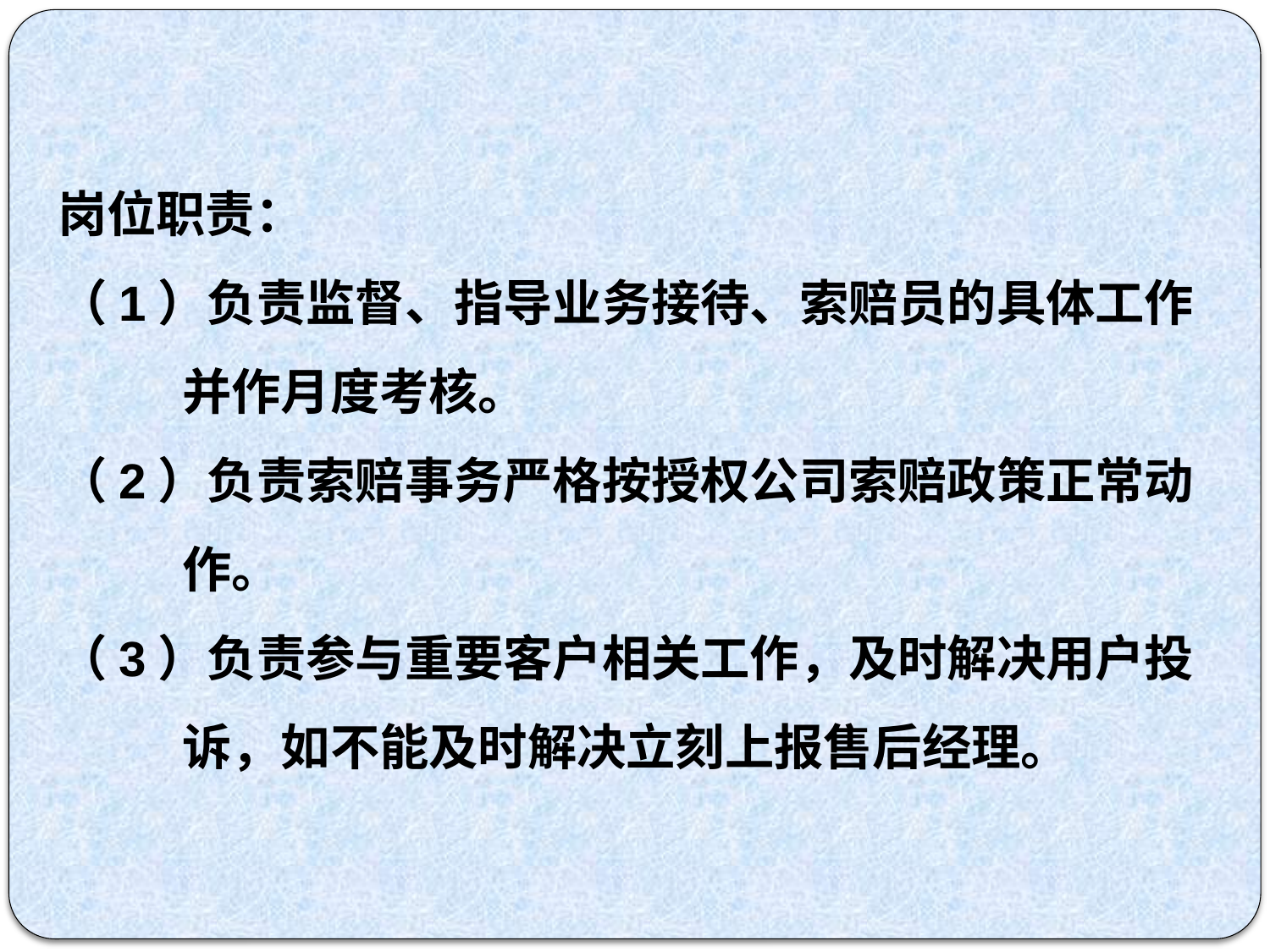

岗位职责：
（1）负责监督、指导业务接待、索赔员的具体工作并作月度考核。
（2）负责索赔事务严格按授权公司索赔政策正常动作。
（3）负责参与重要客户相关工作，及时解决用户投诉，如不能及时解决立刻上报售后经理。